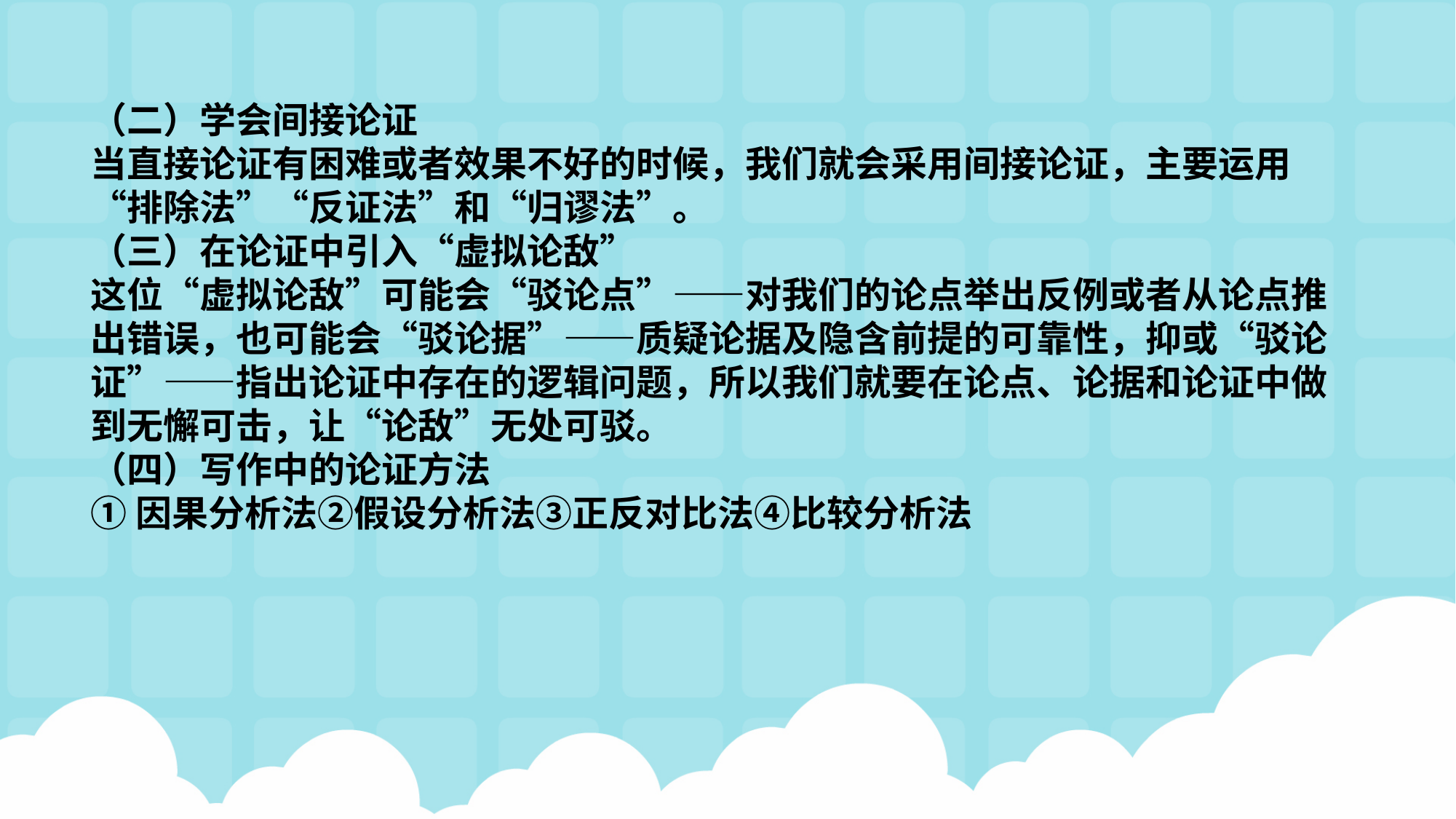

（二）学会间接论证
当直接论证有困难或者效果不好的时候，我们就会采用间接论证，主要运用“排除法”“反证法”和“归谬法”。
（三）在论证中引入“虚拟论敌”
这位“虚拟论敌”可能会“驳论点”——对我们的论点举出反例或者从论点推出错误，也可能会“驳论据”——质疑论据及隐含前提的可靠性，抑或“驳论证”——指出论证中存在的逻辑问题，所以我们就要在论点、论据和论证中做到无懈可击，让“论敌”无处可驳。
（四）写作中的论证方法
①因果分析法②假设分析法③正反对比法④比较分析法